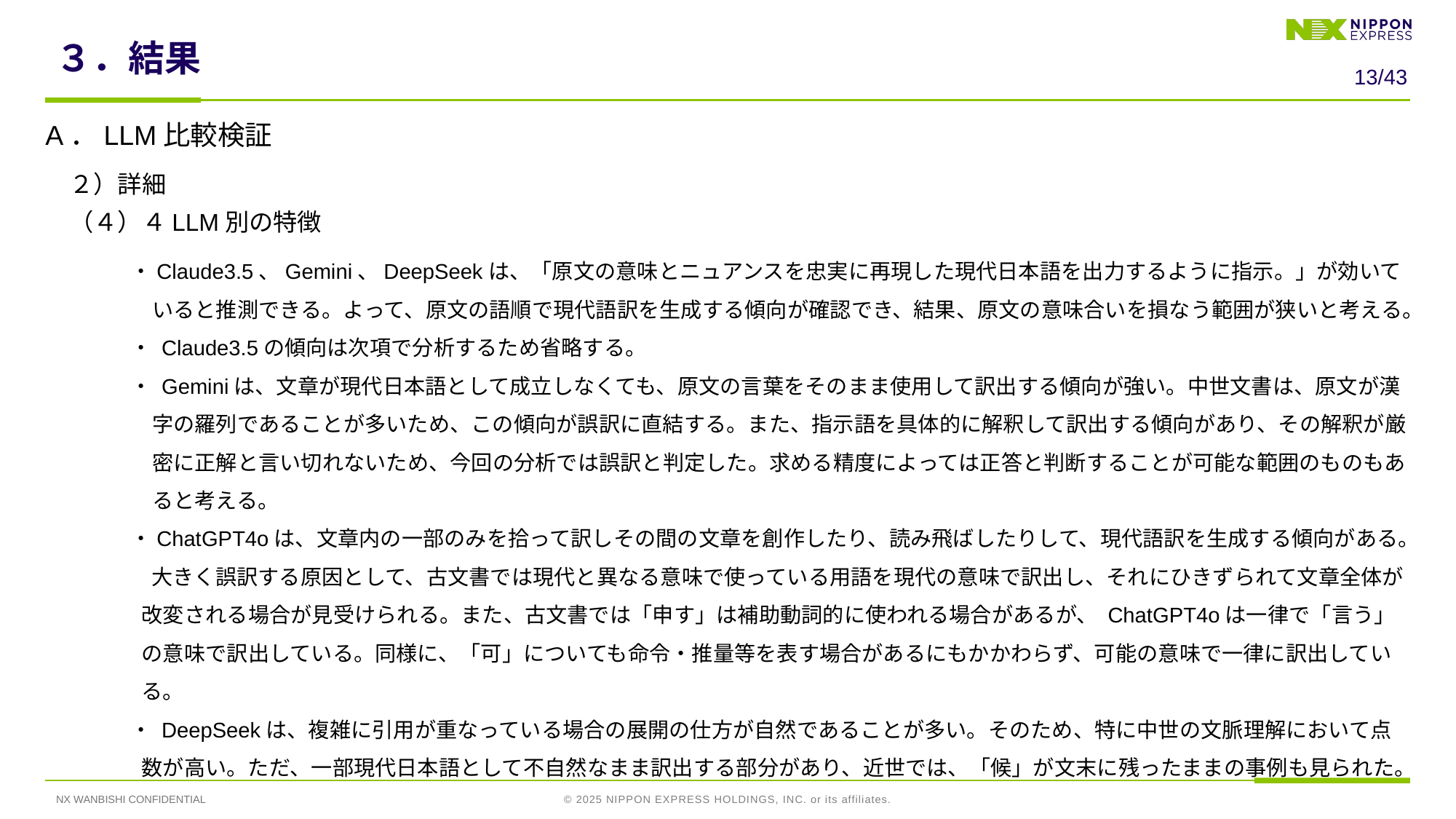

# ３．結果
13/43
A．LLM比較検証
　２）詳細
　（４）４LLM別の特徴
　　　　・Claude3.5、Gemini、DeepSeekは、「原文の意味とニュアンスを忠実に再現した現代日本語を出力するように指示。」が効いていると推測できる。よって、原文の語順で現代語訳を生成する傾向が確認でき、結果、原文の意味合いを損なう範囲が狭いと考える。
　　　　・ Claude3.5の傾向は次項で分析するため省略する。
　　　　・ Geminiは、文章が現代日本語として成立しなくても、原文の言葉をそのまま使用して訳出する傾向が強い。中世文書は、原文が漢字の羅列であることが多いため、この傾向が誤訳に直結する。また、指示語を具体的に解釈して訳出する傾向があり、その解釈が厳密に正解と言い切れないため、今回の分析では誤訳と判定した。求める精度によっては正答と判断することが可能な範囲のものもあると考える。
　　　　・ChatGPT4oは、文章内の一部のみを拾って訳しその間の文章を創作したり、読み飛ばしたりして、現代語訳を生成する傾向がある。
　　　　　大きく誤訳する原因として、古文書では現代と異なる意味で使っている用語を現代の意味で訳出し、それにひきずられて文章全体が改変される場合が見受けられる。また、古文書では「申す」は補助動詞的に使われる場合があるが、 ChatGPT4oは一律で「言う」の意味で訳出している。同様に、「可」についても命令・推量等を表す場合があるにもかかわらず、可能の意味で一律に訳出している。
　　　　・ DeepSeekは、複雑に引用が重なっている場合の展開の仕方が自然であることが多い。そのため、特に中世の文脈理解において点数が高い。ただ、一部現代日本語として不自然なまま訳出する部分があり、近世では、「候」が文末に残ったままの事例も見られた。

NX WANBISHI CONFIDENTIAL